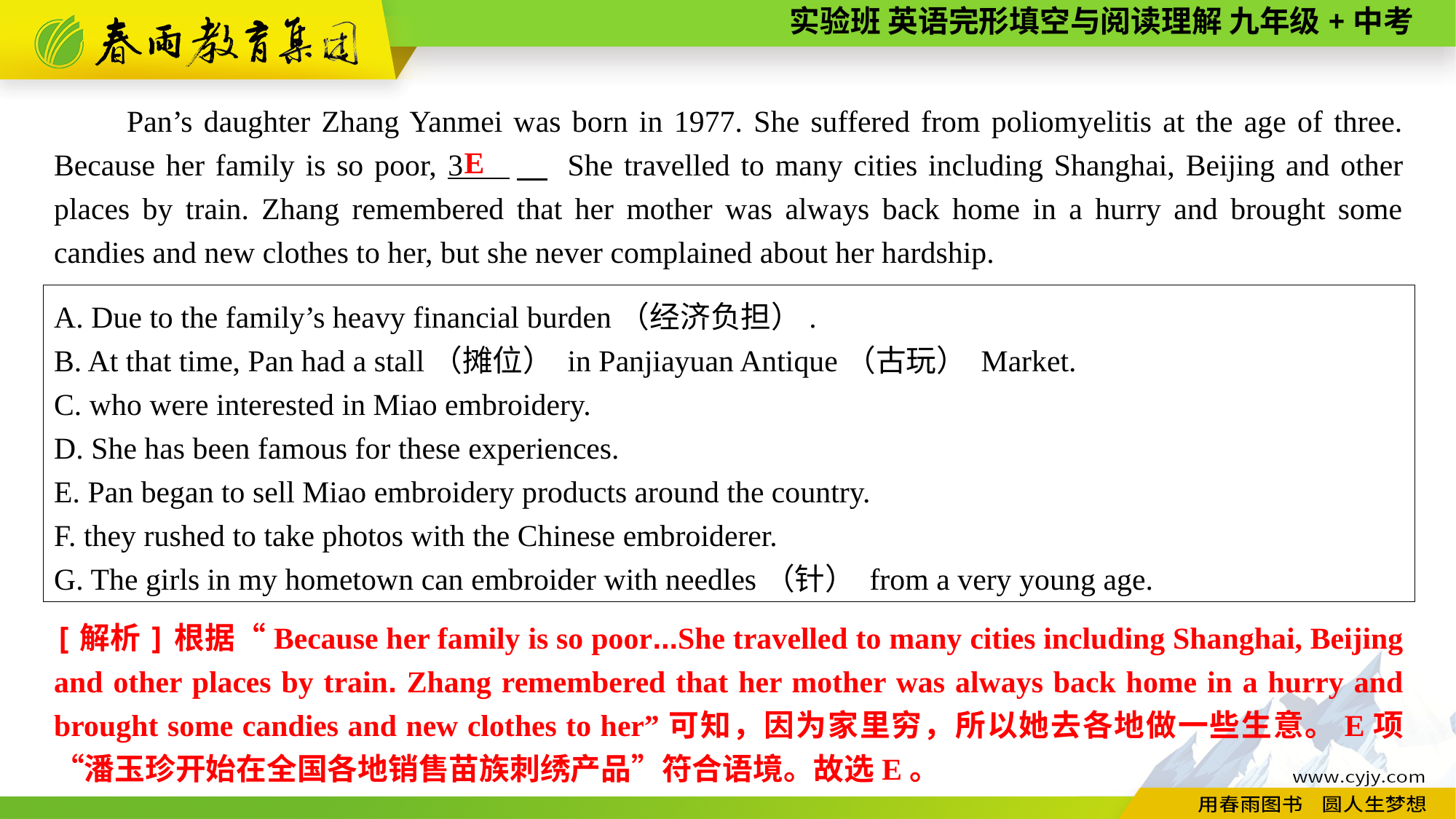

Pan’s daughter Zhang Yanmei was born in 1977. She suffered from poliomyelitis at the age of three. Because her family is so poor, 3    　 She travelled to many cities including Shanghai, Beijing and other places by train. Zhang remembered that her mother was always back home in a hurry and brought some candies and new clothes to her, but she never complained about her hardship.
E
A. Due to the family’s heavy financial burden（经济负担）.
B. At that time, Pan had a stall（摊位） in Panjiayuan Antique（古玩） Market.
C. who were interested in Miao embroidery.
D. She has been famous for these experiences.
E. Pan began to sell Miao embroidery products around the country.
F. they rushed to take photos with the Chinese embroiderer.
G. The girls in my hometown can embroider with needles（针） from a very young age.
[解析]根据“Because her family is so poor...She travelled to many cities including Shanghai, Beijing and other places by train. Zhang remembered that her mother was always back home in a hurry and brought some candies and new clothes to her”可知，因为家里穷，所以她去各地做一些生意。E项“潘玉珍开始在全国各地销售苗族刺绣产品”符合语境。故选E。